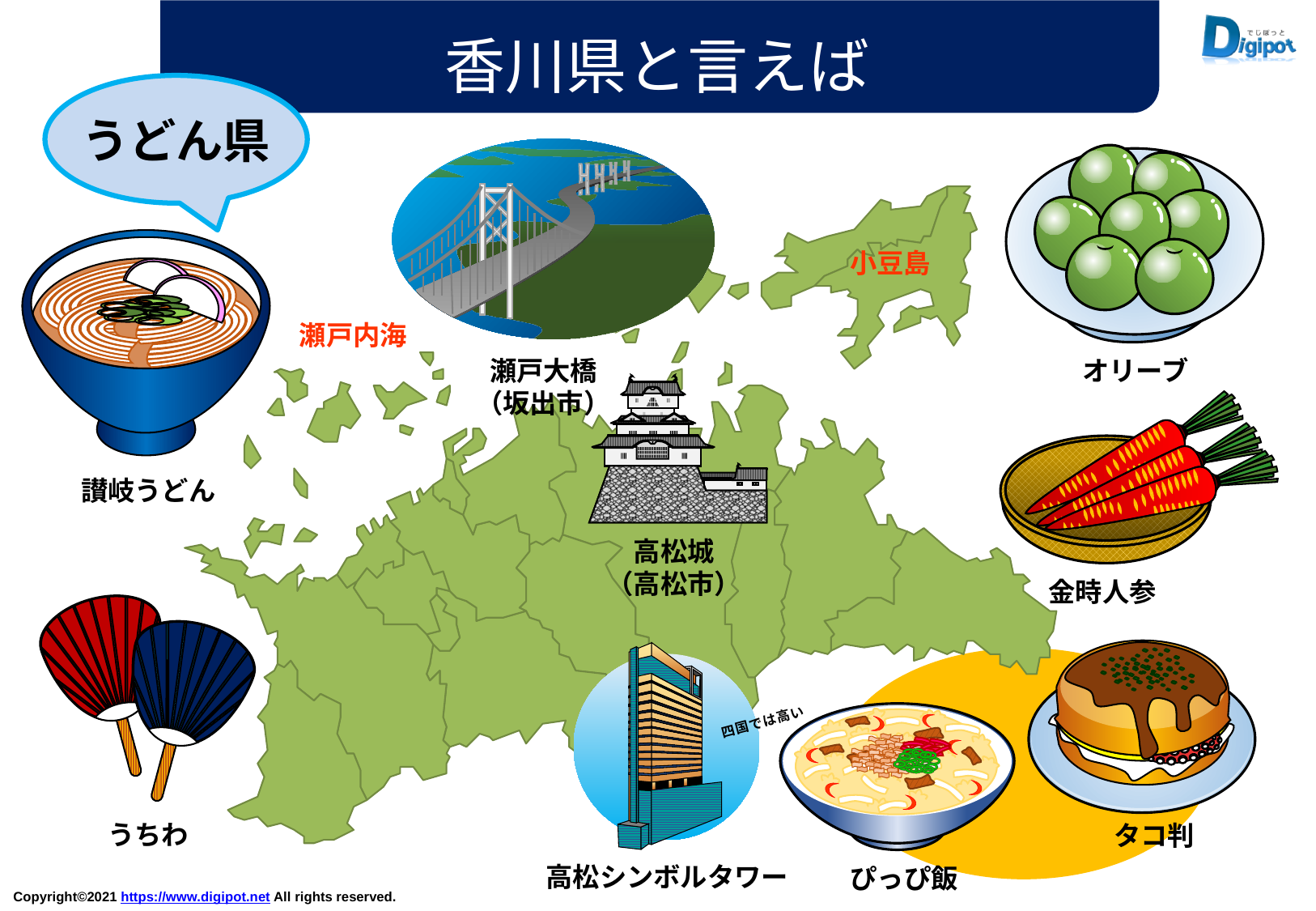

香川県と言えば
うどん県

小豆島
瀬戸内海
瀬戸大橋
（坂出市）
オリーブ

讃岐うどん
高松城
（高松市）
金時人参

四国では高い
うちわ
タコ判
高松シンボルタワー
ぴっぴ飯